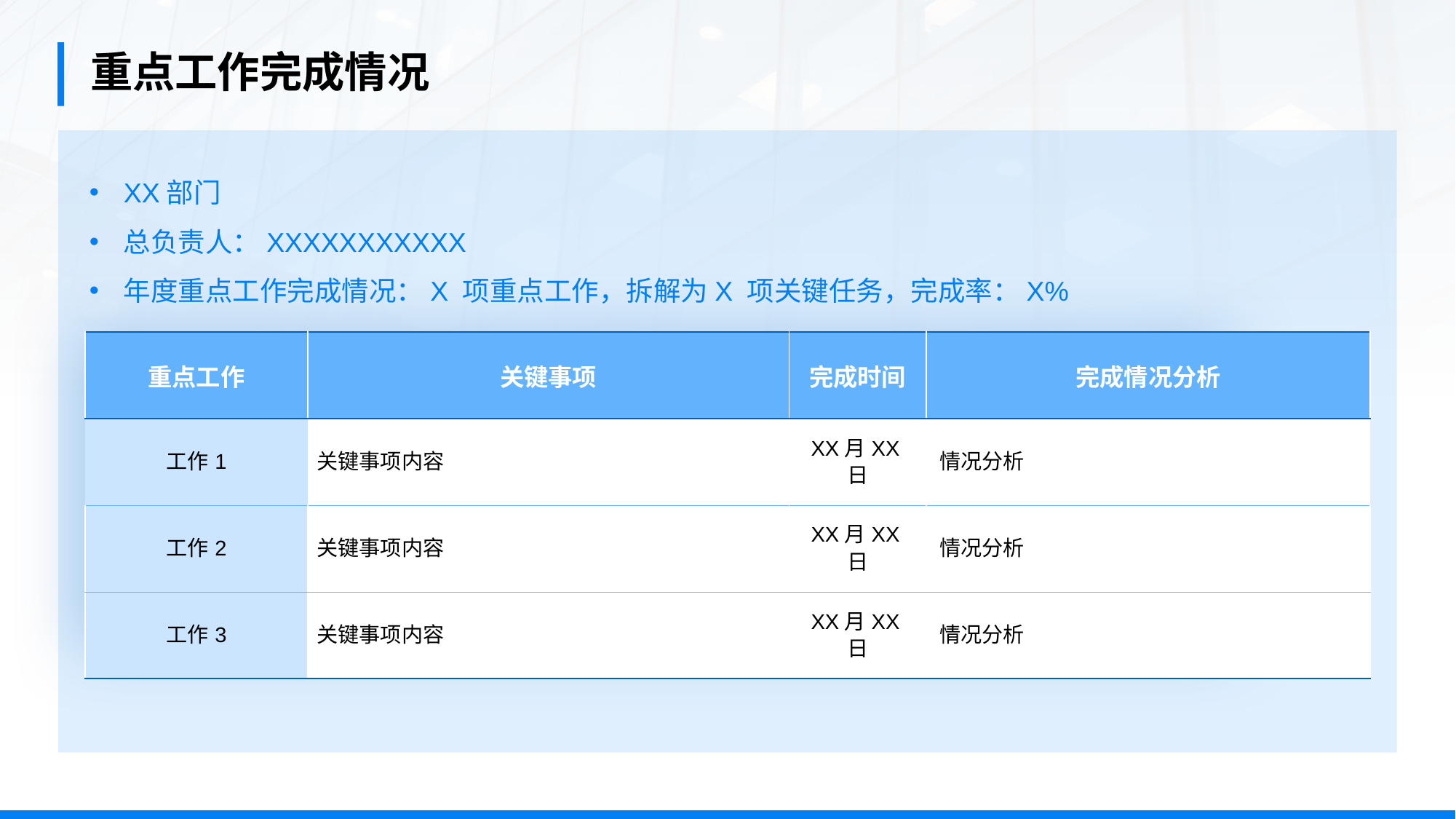

重点工作完成情况

XX部门
总负责人：XXXXXXXXXXX
年度重点工作完成情况：X 项重点工作，拆解为X 项关键任务，完成率：X%
| 重点工作 | 关键事项 | 完成时间 | 完成情况分析 |
| --- | --- | --- | --- |
| 工作1 | 关键事项内容 | XX月XX日 | 情况分析 |
| 工作2 | 关键事项内容 | XX月XX日 | 情况分析 |
| 工作3 | 关键事项内容 | XX月XX日 | 情况分析 |